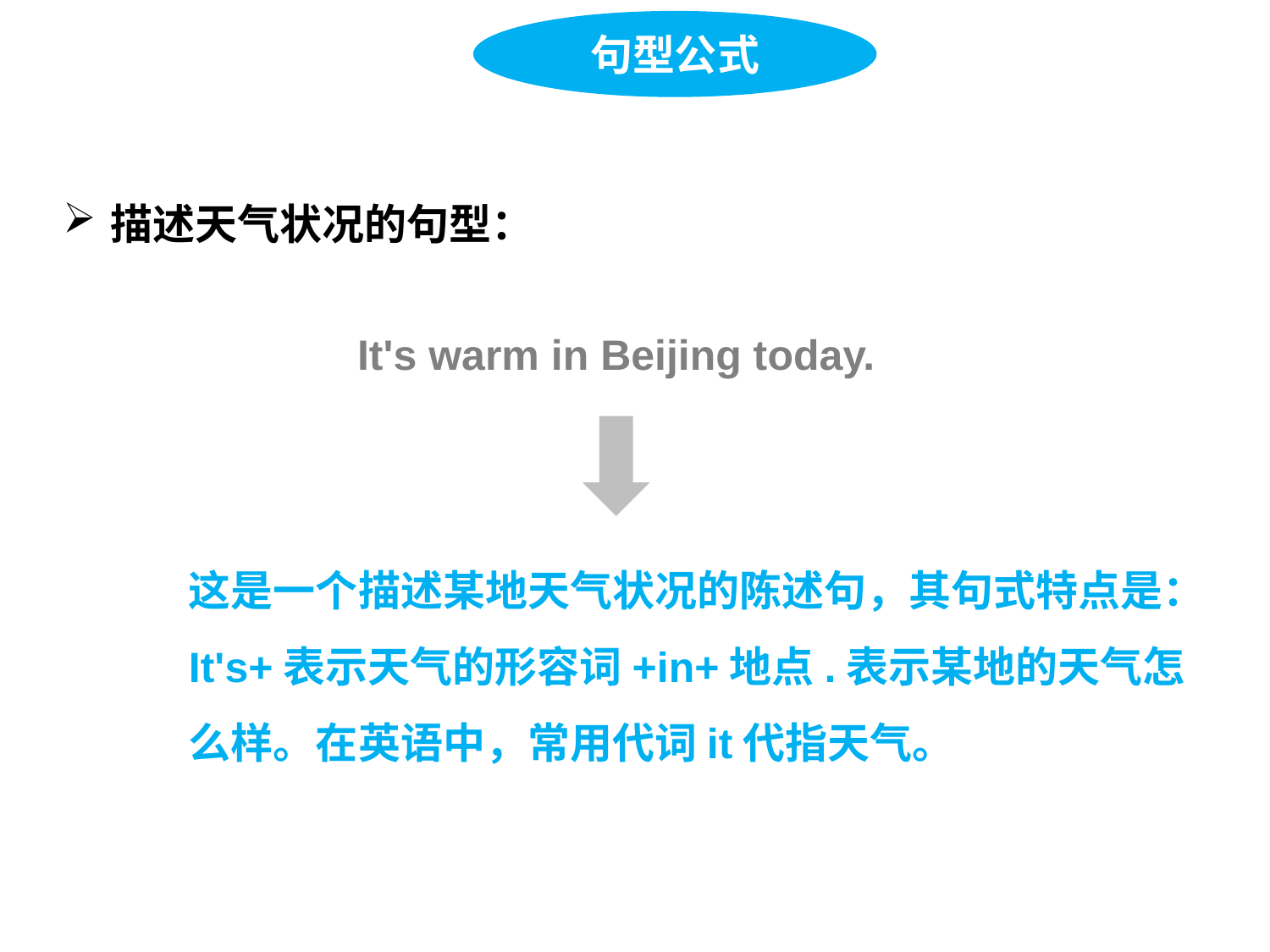

句型公式
描述天气状况的句型：
It's warm in Beijing today.

这是一个描述某地天气状况的陈述句，其句式特点是：It's+表示天气的形容词+in+地点.表示某地的天气怎么样。在英语中，常用代词it代指天气。